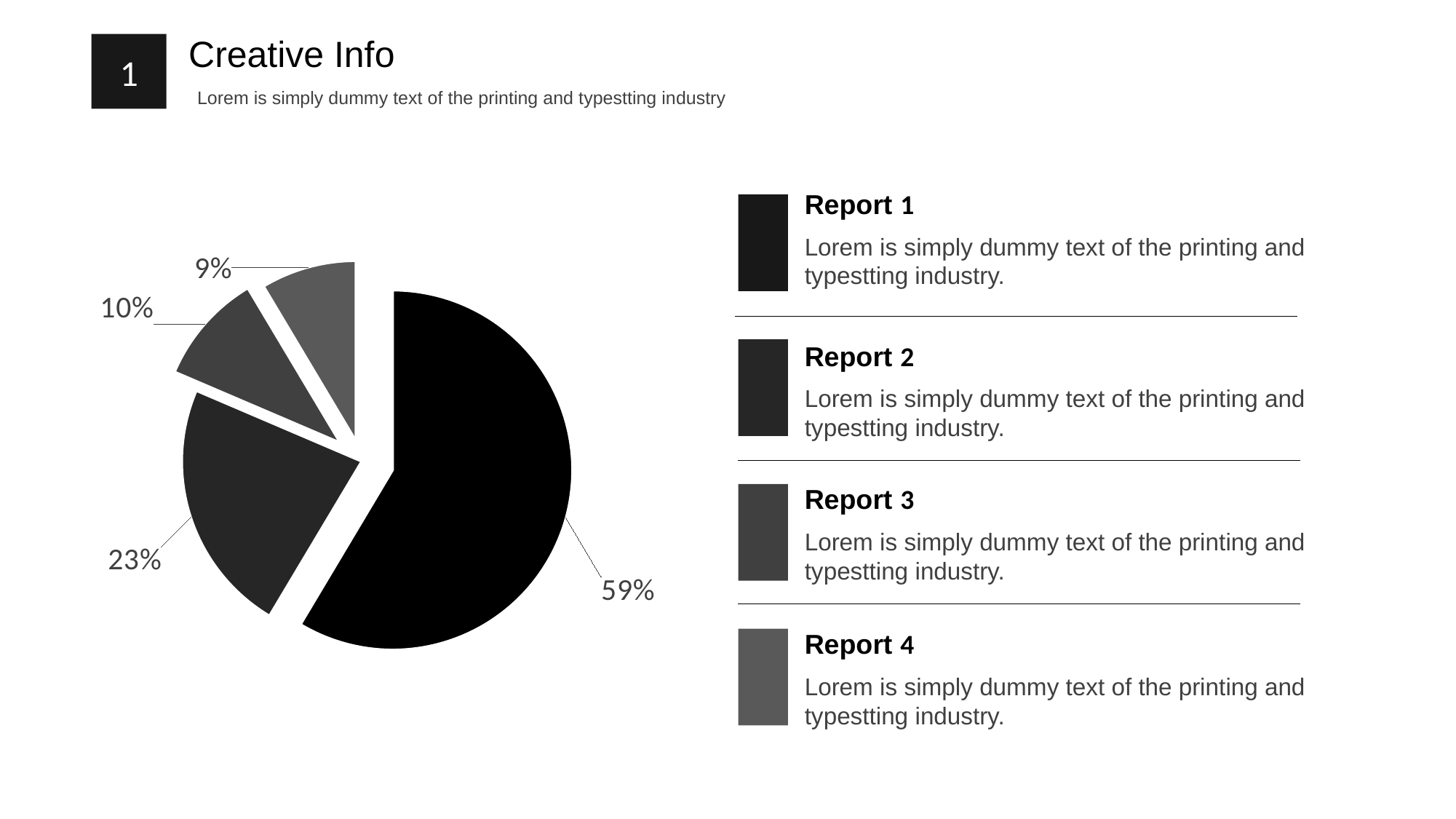

Creative Info
1
Lorem is simply dummy text of the printing and typestting industry
Report 1

### Chart

| Category | 销售额 |
|---|---|
| 第一季度 | 8.2 |
| 第二季度 | 3.2 |
| 第三季度 | 1.4 |
| 第四季度 | 1.2 |
Lorem is simply dummy text of the printing and typestting industry.

Report 2

Lorem is simply dummy text of the printing and typestting industry.

Report 3

Lorem is simply dummy text of the printing and typestting industry.

Report 4

Lorem is simply dummy text of the printing and typestting industry.